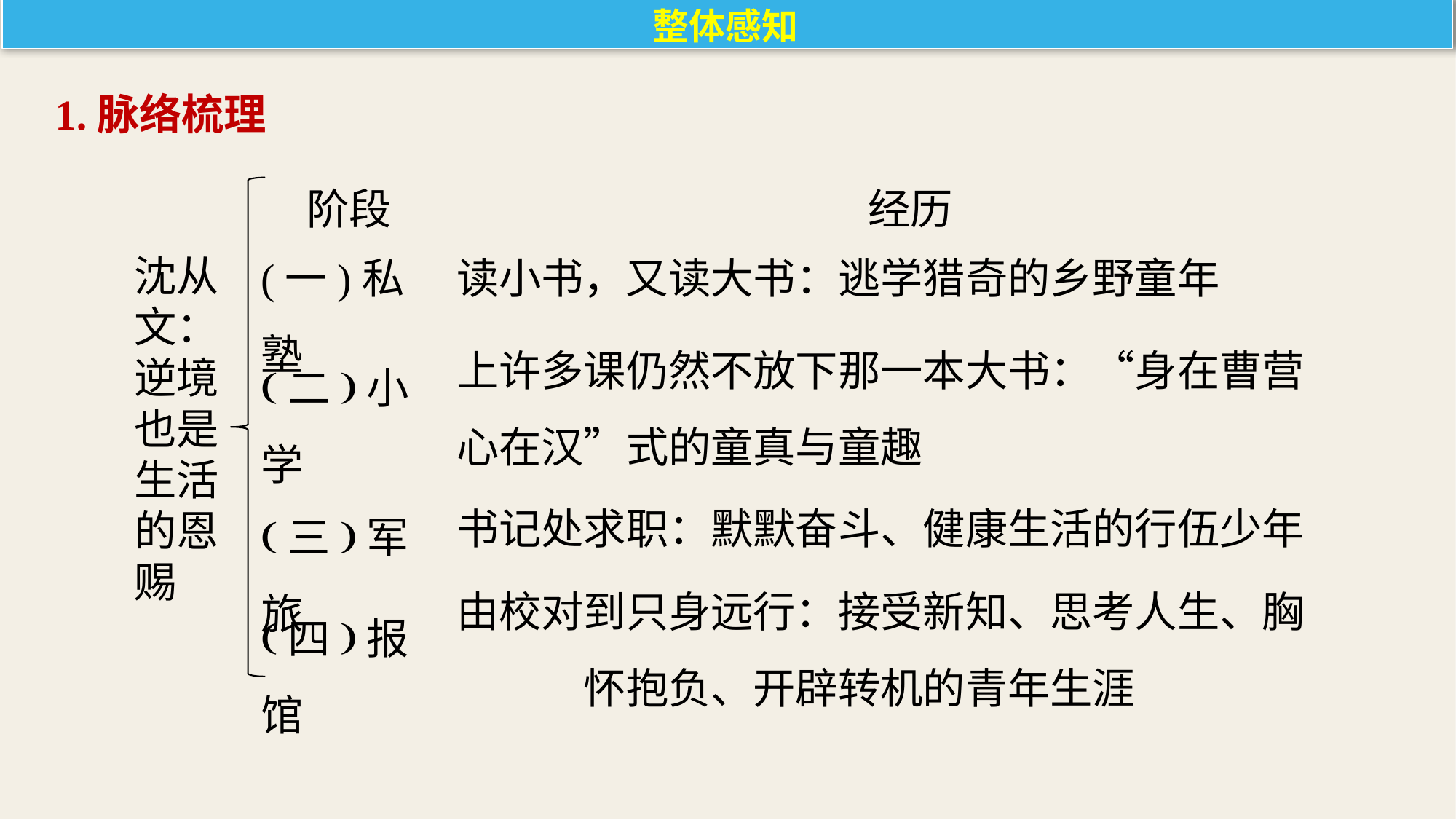

整体感知
1.脉络梳理
阶段
经历

(一)私塾
读小书，又读大书：逃学猎奇的乡野童年
沈从
文：
逆境
也是
生活
的恩
赐
上许多课仍然不放下那一本大书：“身在曹营心在汉”式的童真与童趣
(二)小学
书记处求职：默默奋斗、健康生活的行伍少年
(三)军旅
由校对到只身远行：接受新知、思考人生、胸　　　怀抱负、开辟转机的青年生涯
(四)报馆